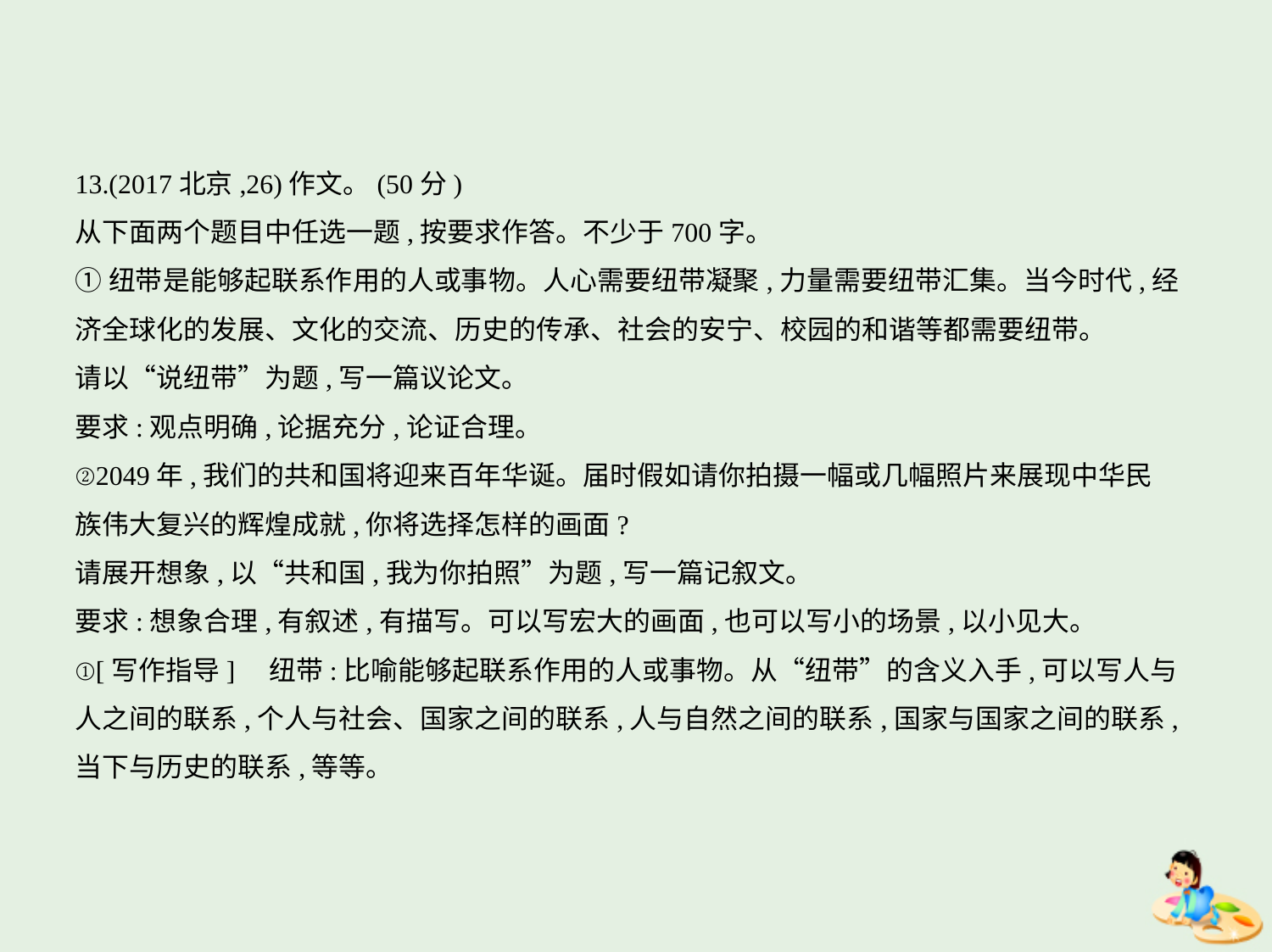

13.(2017北京,26)作文。(50分)
从下面两个题目中任选一题,按要求作答。不少于700字。
①纽带是能够起联系作用的人或事物。人心需要纽带凝聚,力量需要纽带汇集。当今时代,经
济全球化的发展、文化的交流、历史的传承、社会的安宁、校园的和谐等都需要纽带。
请以“说纽带”为题,写一篇议论文。
要求:观点明确,论据充分,论证合理。
②2049年,我们的共和国将迎来百年华诞。届时假如请你拍摄一幅或几幅照片来展现中华民
族伟大复兴的辉煌成就,你将选择怎样的画面?
请展开想象,以“共和国,我为你拍照”为题,写一篇记叙文。
要求:想象合理,有叙述,有描写。可以写宏大的画面,也可以写小的场景,以小见大。
①[写作指导]　纽带:比喻能够起联系作用的人或事物。从“纽带”的含义入手,可以写人与
人之间的联系,个人与社会、国家之间的联系,人与自然之间的联系,国家与国家之间的联系,
当下与历史的联系,等等。